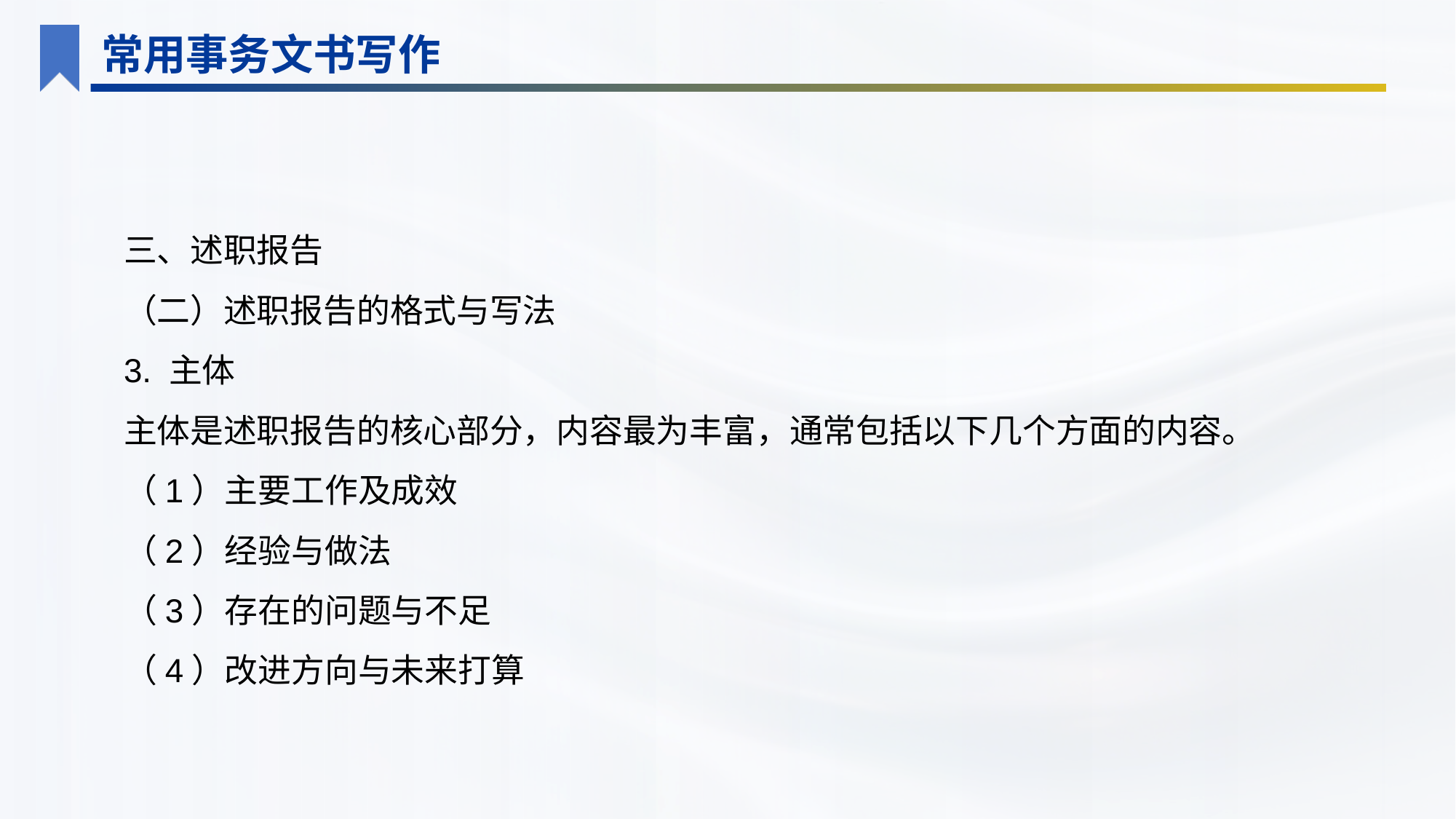

常用事务文书写作
三、述职报告
（二）述职报告的格式与写法
3. 主体
主体是述职报告的核心部分，内容最为丰富，通常包括以下几个方面的内容。
（1）主要工作及成效
（2）经验与做法
（3）存在的问题与不足
（4）改进方向与未来打算